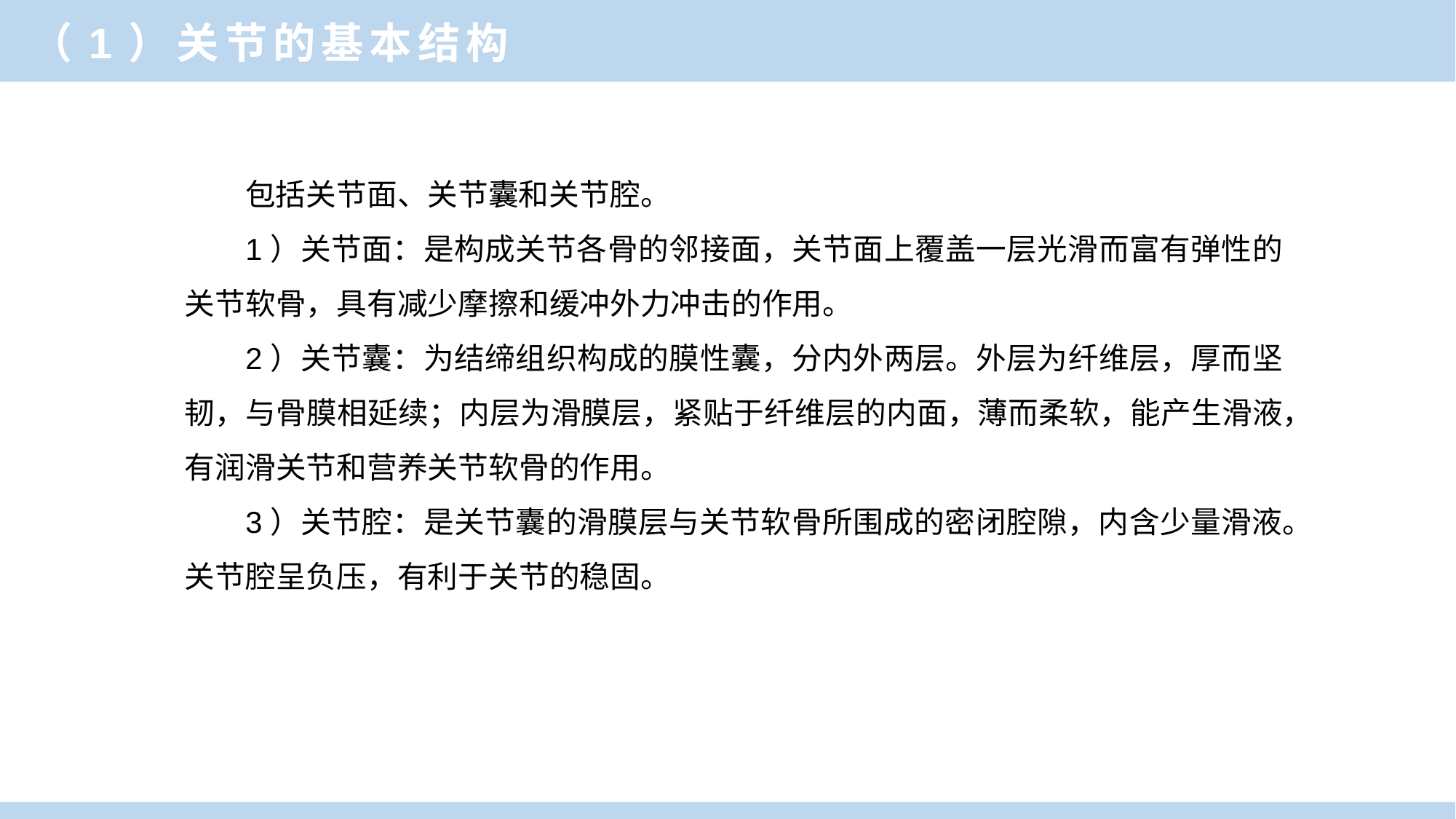

（1）关节的基本结构
包括关节面、关节囊和关节腔。
1）关节面：是构成关节各骨的邻接面，关节面上覆盖一层光滑而富有弹性的关节软骨，具有减少摩擦和缓冲外力冲击的作用。
2）关节囊：为结缔组织构成的膜性囊，分内外两层。外层为纤维层，厚而坚韧，与骨膜相延续；内层为滑膜层，紧贴于纤维层的内面，薄而柔软，能产生滑液，有润滑关节和营养关节软骨的作用。
3）关节腔：是关节囊的滑膜层与关节软骨所围成的密闭腔隙，内含少量滑液。关节腔呈负压，有利于关节的稳固。